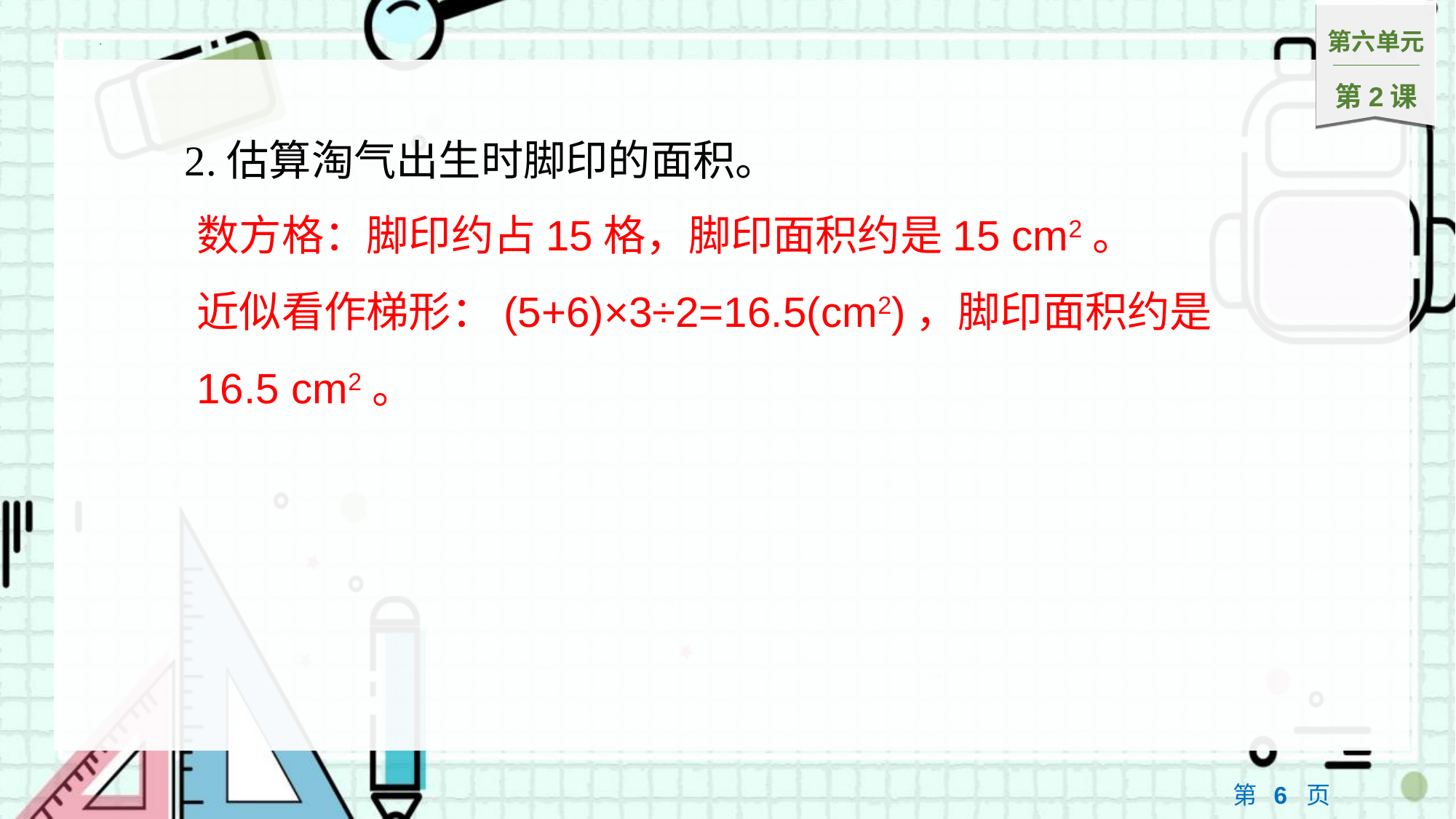

2.估算淘气出生时脚印的面积。
数方格：脚印约占15格，脚印面积约是15 cm2。
近似看作梯形：(5+6)×3÷2=16.5(cm2)，脚印面积约是16.5 cm2。